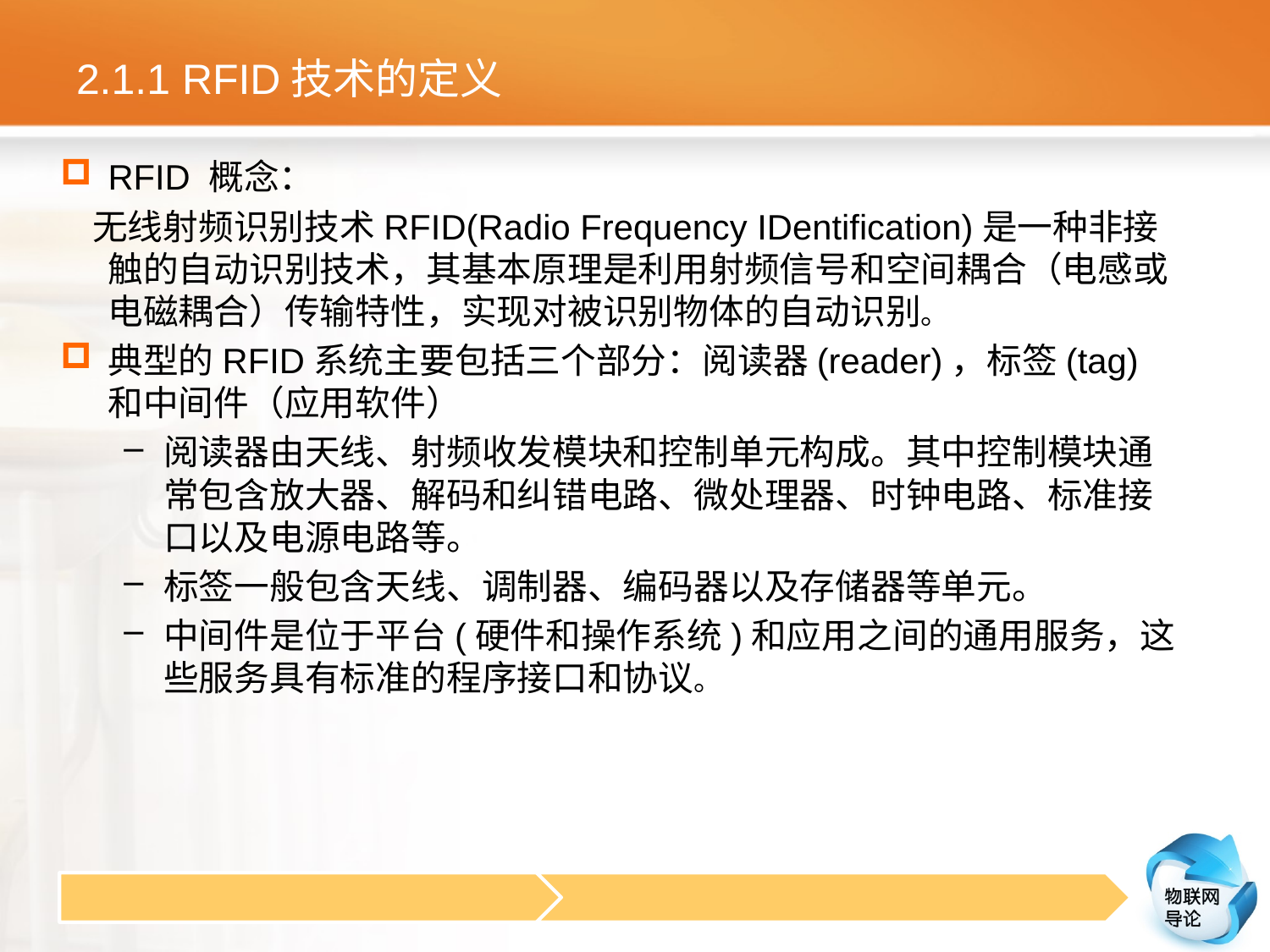

# 2.1.1 RFID技术的定义
RFID 概念：
    无线射频识别技术RFID(Radio Frequency IDentification)是一种非接触的自动识别技术，其基本原理是利用射频信号和空间耦合（电感或电磁耦合）传输特性，实现对被识别物体的自动识别。
典型的RFID系统主要包括三个部分：阅读器(reader)，标签(tag)和中间件（应用软件）
阅读器由天线、射频收发模块和控制单元构成。其中控制模块通常包含放大器、解码和纠错电路、微处理器、时钟电路、标准接口以及电源电路等。
标签一般包含天线、调制器、编码器以及存储器等单元。
中间件是位于平台(硬件和操作系统)和应用之间的通用服务，这些服务具有标准的程序接口和协议。